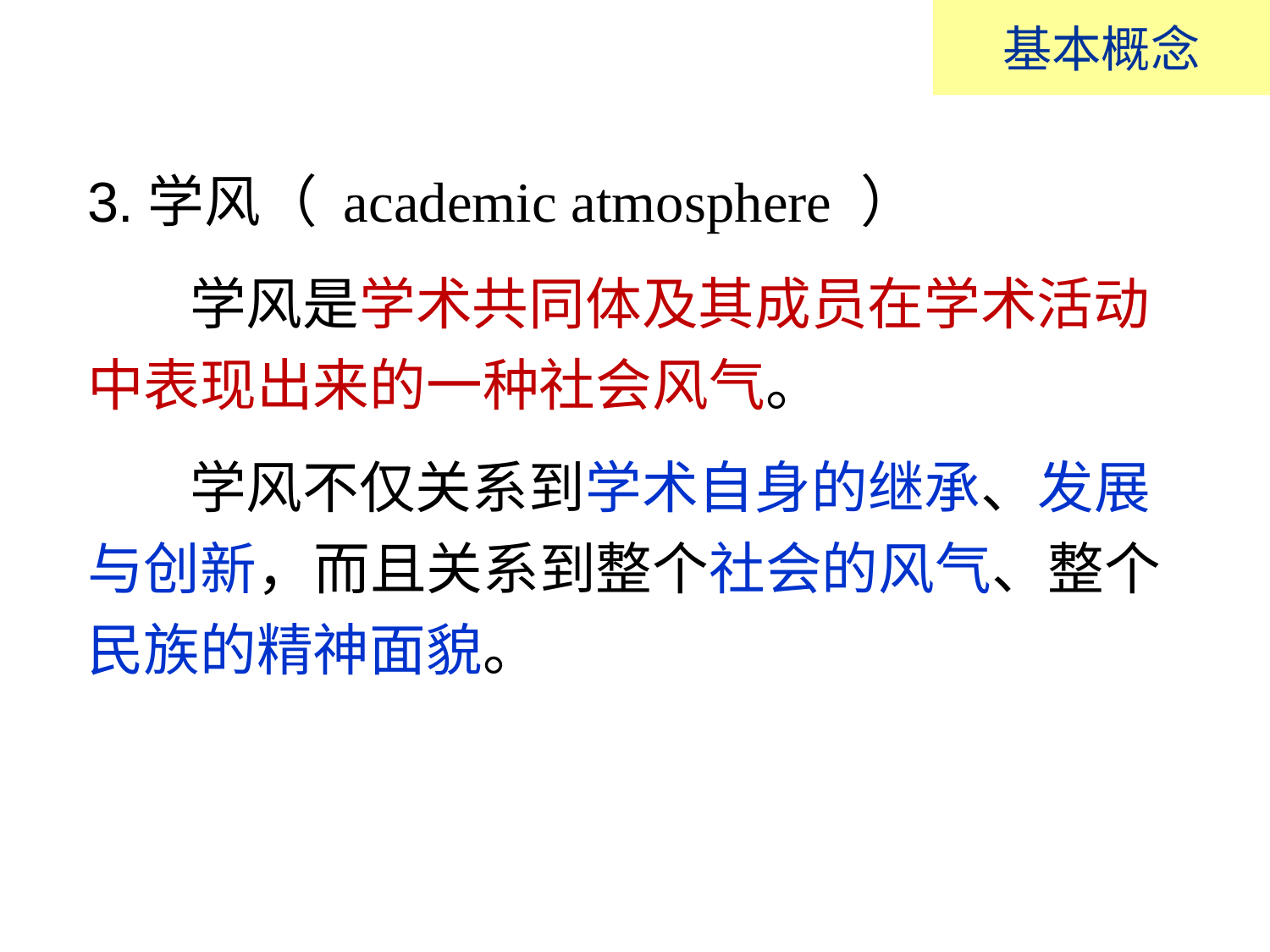

# 基本概念
3.学风（ academic atmosphere ）
       学风是学术共同体及其成员在学术活动中表现出来的一种社会风气。
       学风不仅关系到学术自身的继承、发展与创新，而且关系到整个社会的风气、整个民族的精神面貌。